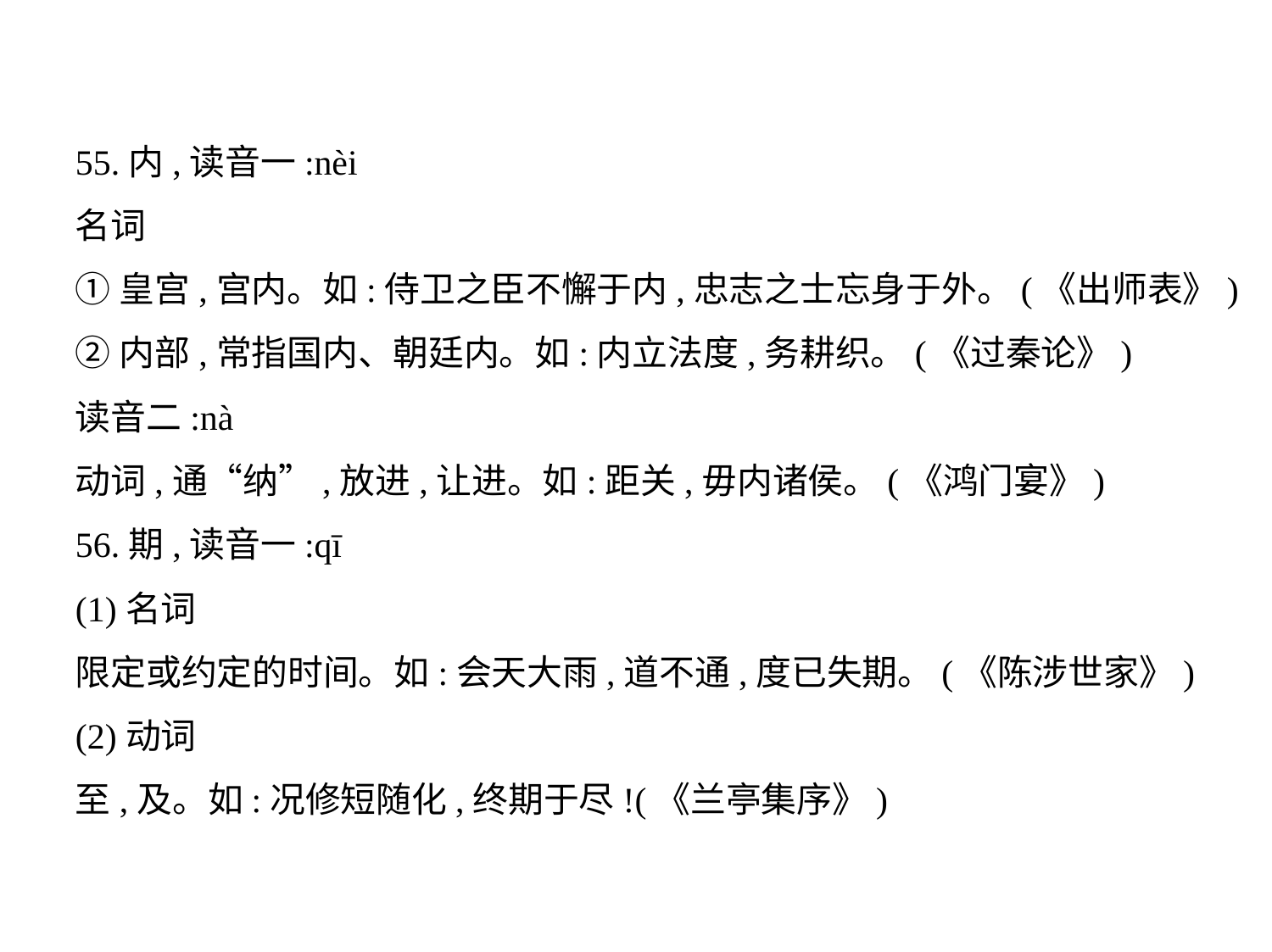

55.内,读音一:nèi
名词
①皇宫,宫内。如:侍卫之臣不懈于内,忠志之士忘身于外。(《出师表》)
②内部,常指国内、朝廷内。如:内立法度,务耕织。(《过秦论》)
读音二:nà
动词,通“纳”,放进,让进。如:距关,毋内诸侯。(《鸿门宴》)
56.期,读音一:qī
(1)名词
限定或约定的时间。如:会天大雨,道不通,度已失期。(《陈涉世家》)
(2)动词
至,及。如:况修短随化,终期于尽!(《兰亭集序》)